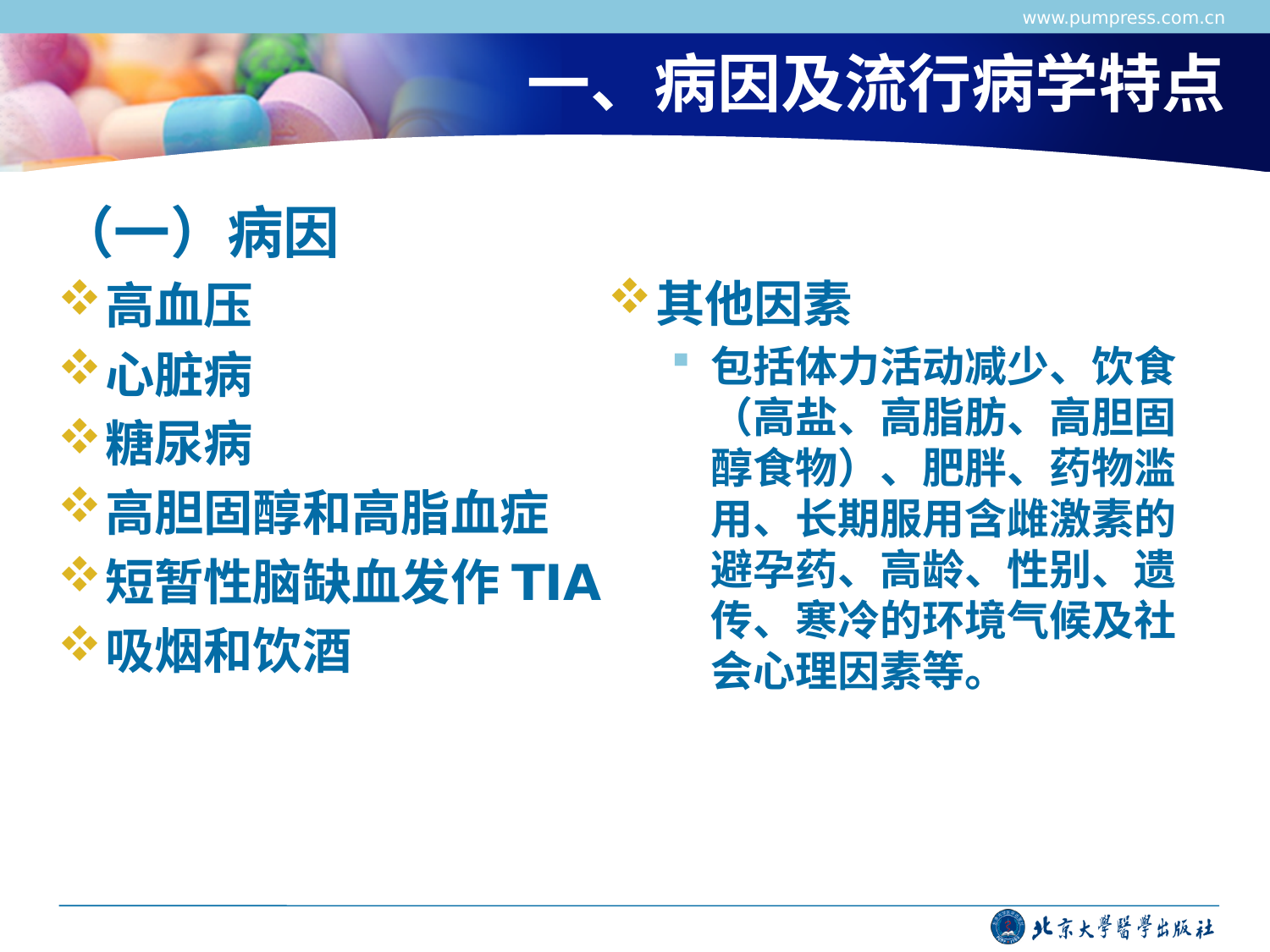

www.pumpress.com.cn
# 一、病因及流行病学特点
（一）病因
高血压
心脏病
糖尿病
高胆固醇和高脂血症
短暂性脑缺血发作TIA
吸烟和饮酒
其他因素
包括体力活动减少、饮食（高盐、高脂肪、高胆固醇食物）、肥胖、药物滥用、长期服用含雌激素的避孕药、高龄、性别、遗传、寒冷的环境气候及社会心理因素等。